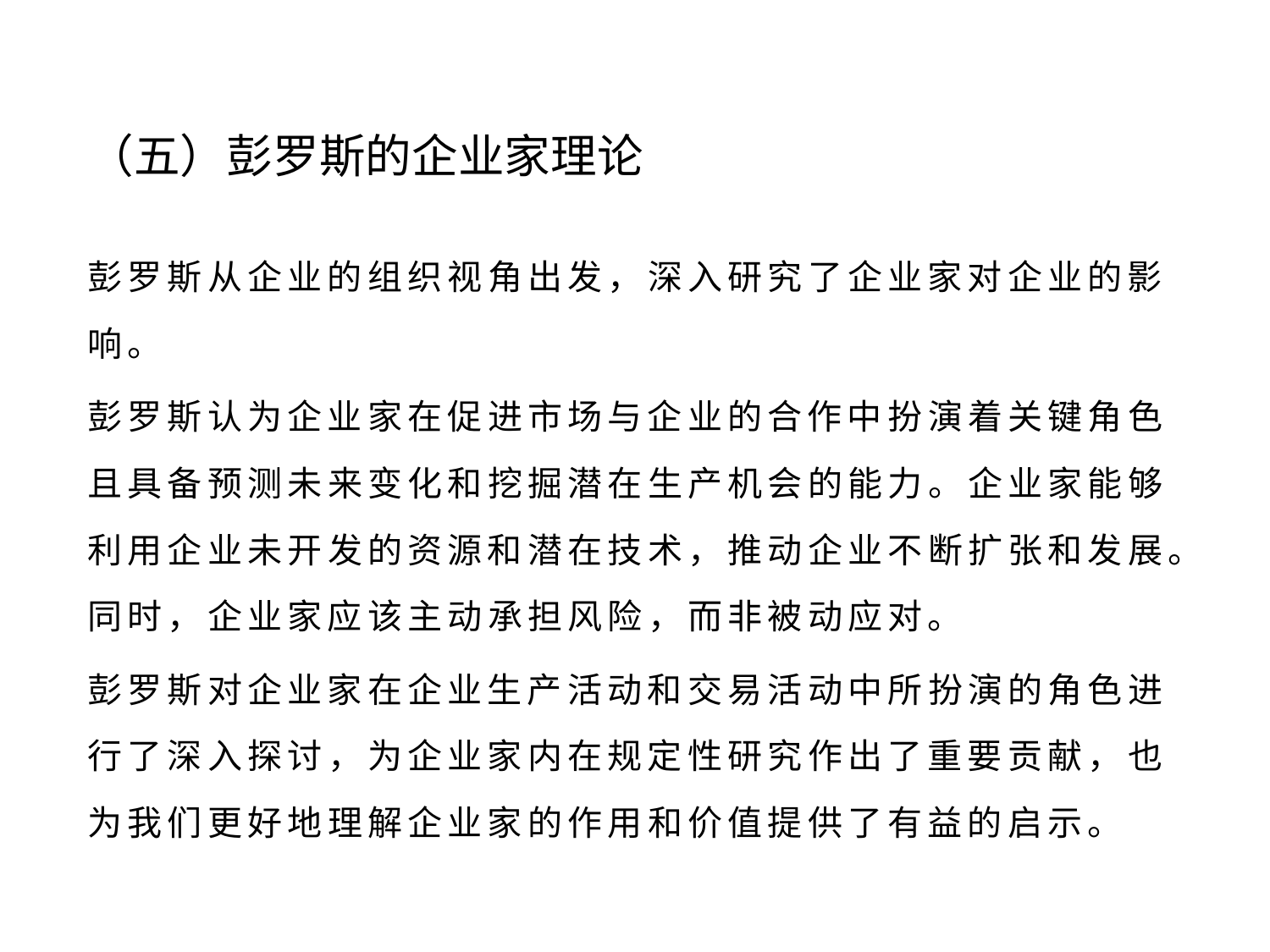

（五）彭罗斯的企业家理论

彭罗斯从企业的组织视角出发，深入研究了企业家对企业的影响。
彭罗斯认为企业家在促进市场与企业的合作中扮演着关键角色且具备预测未来变化和挖掘潜在生产机会的能力。企业家能够利用企业未开发的资源和潜在技术，推动企业不断扩张和发展。同时，企业家应该主动承担风险，而非被动应对。
彭罗斯对企业家在企业生产活动和交易活动中所扮演的角色进行了深入探讨，为企业家内在规定性研究作出了重要贡献，也为我们更好地理解企业家的作用和价值提供了有益的启示。